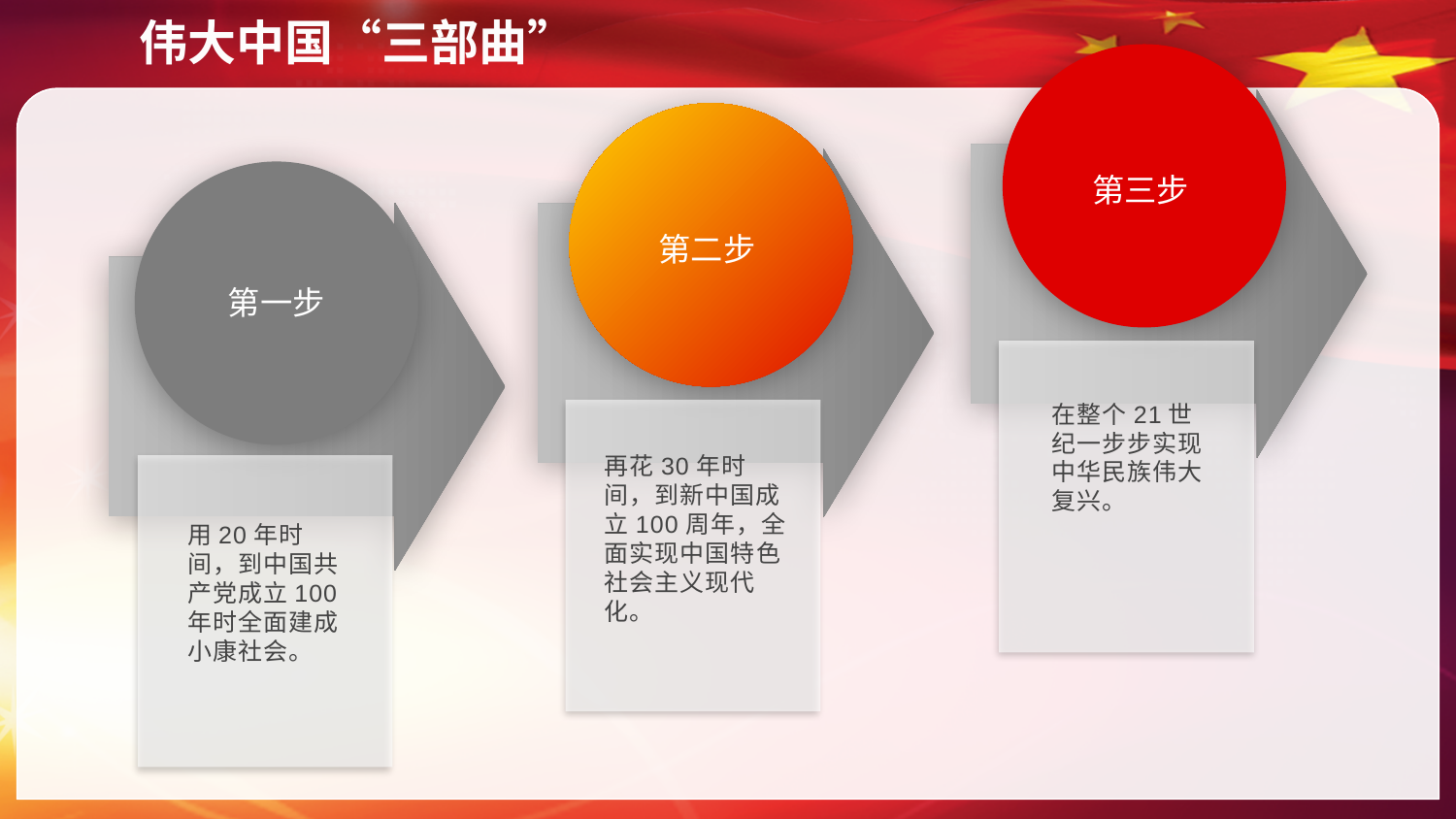

伟大中国“三部曲”

第三步

第二步
第一步

在整个21世纪一步步实现中华民族伟大复兴。

再花30年时间，到新中国成立100周年，全面实现中国特色社会主义现代化。

用20年时间，到中国共产党成立100年时全面建成小康社会。